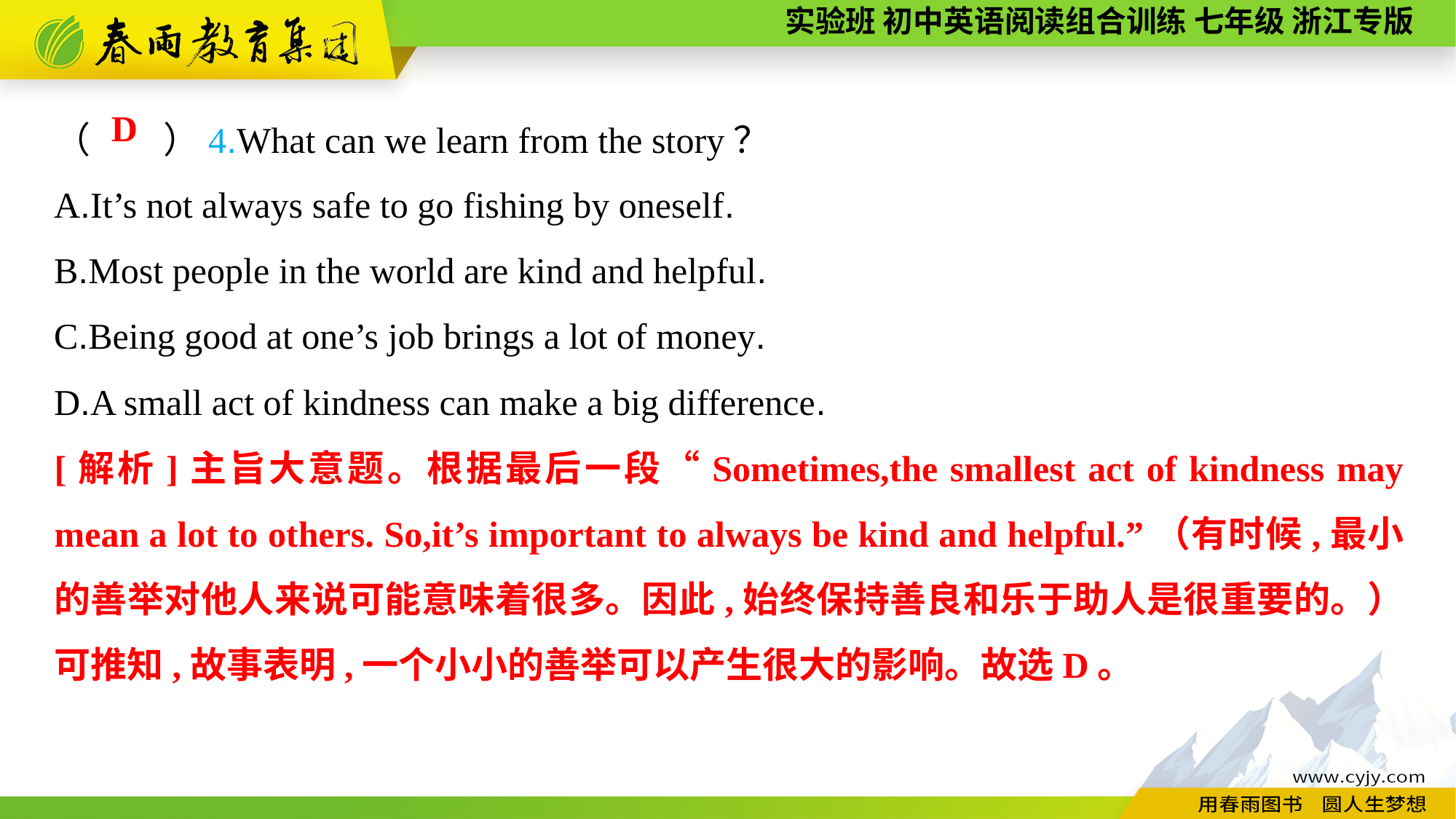

（　　）4.What can we learn from the story？
A.It’s not always safe to go fishing by oneself.
B.Most people in the world are kind and helpful.
C.Being good at one’s job brings a lot of money.
D.A small act of kindness can make a big difference.
D
[解析]主旨大意题。根据最后一段“Sometimes,the smallest act of kindness may mean a lot to others. So,it’s important to always be kind and helpful.”（有时候,最小的善举对他人来说可能意味着很多。因此,始终保持善良和乐于助人是很重要的。）可推知,故事表明,一个小小的善举可以产生很大的影响。故选D。